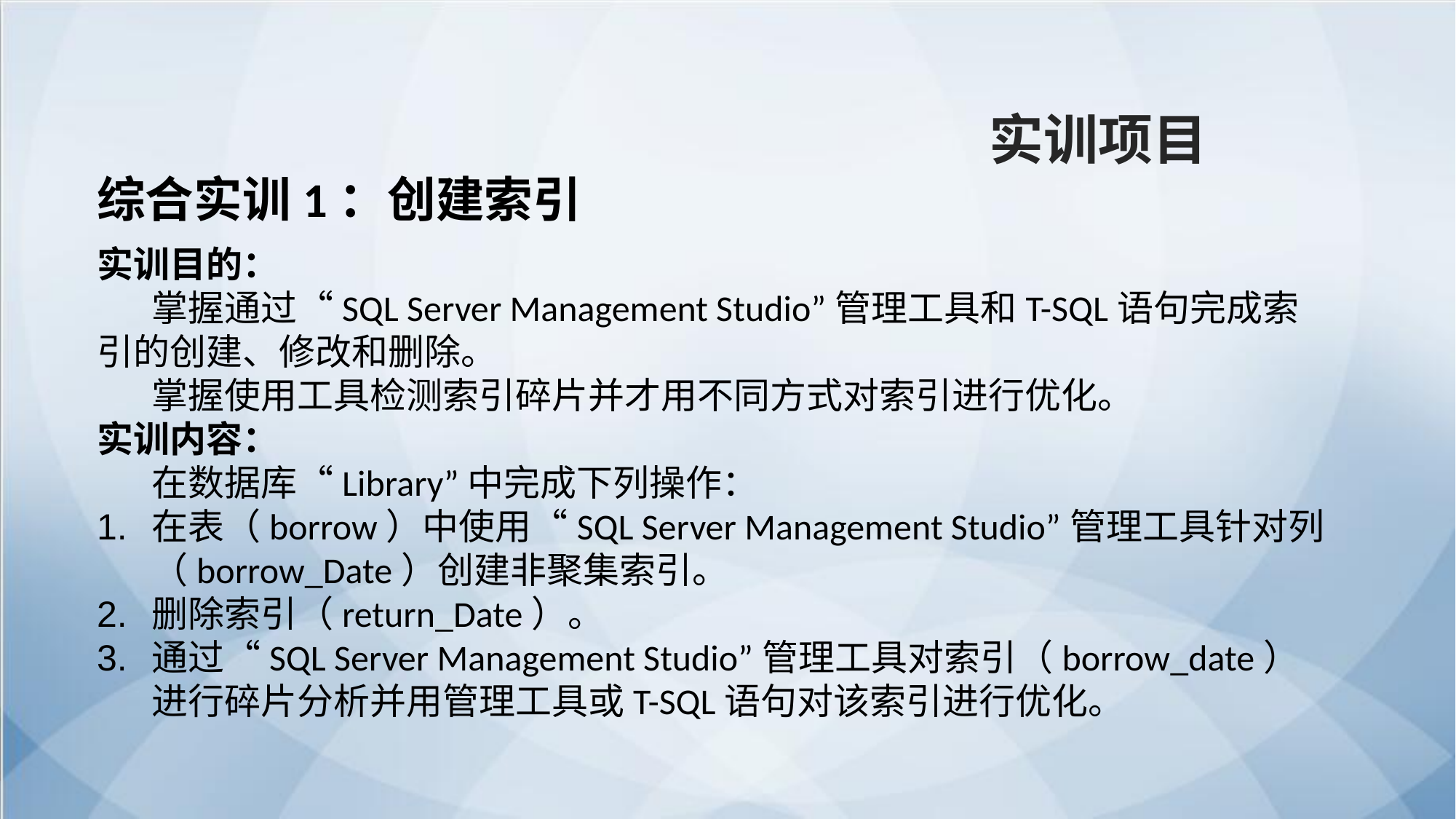

实训项目
综合实训1：创建索引
实训目的：
掌握通过“SQL Server Management Studio”管理工具和T-SQL语句完成索引的创建、修改和删除。
掌握使用工具检测索引碎片并才用不同方式对索引进行优化。
实训内容：
在数据库“Library”中完成下列操作：
在表（borrow）中使用“SQL Server Management Studio”管理工具针对列（borrow_Date）创建非聚集索引。
删除索引（return_Date）。
通过“SQL Server Management Studio”管理工具对索引（borrow_date）进行碎片分析并用管理工具或T-SQL语句对该索引进行优化。